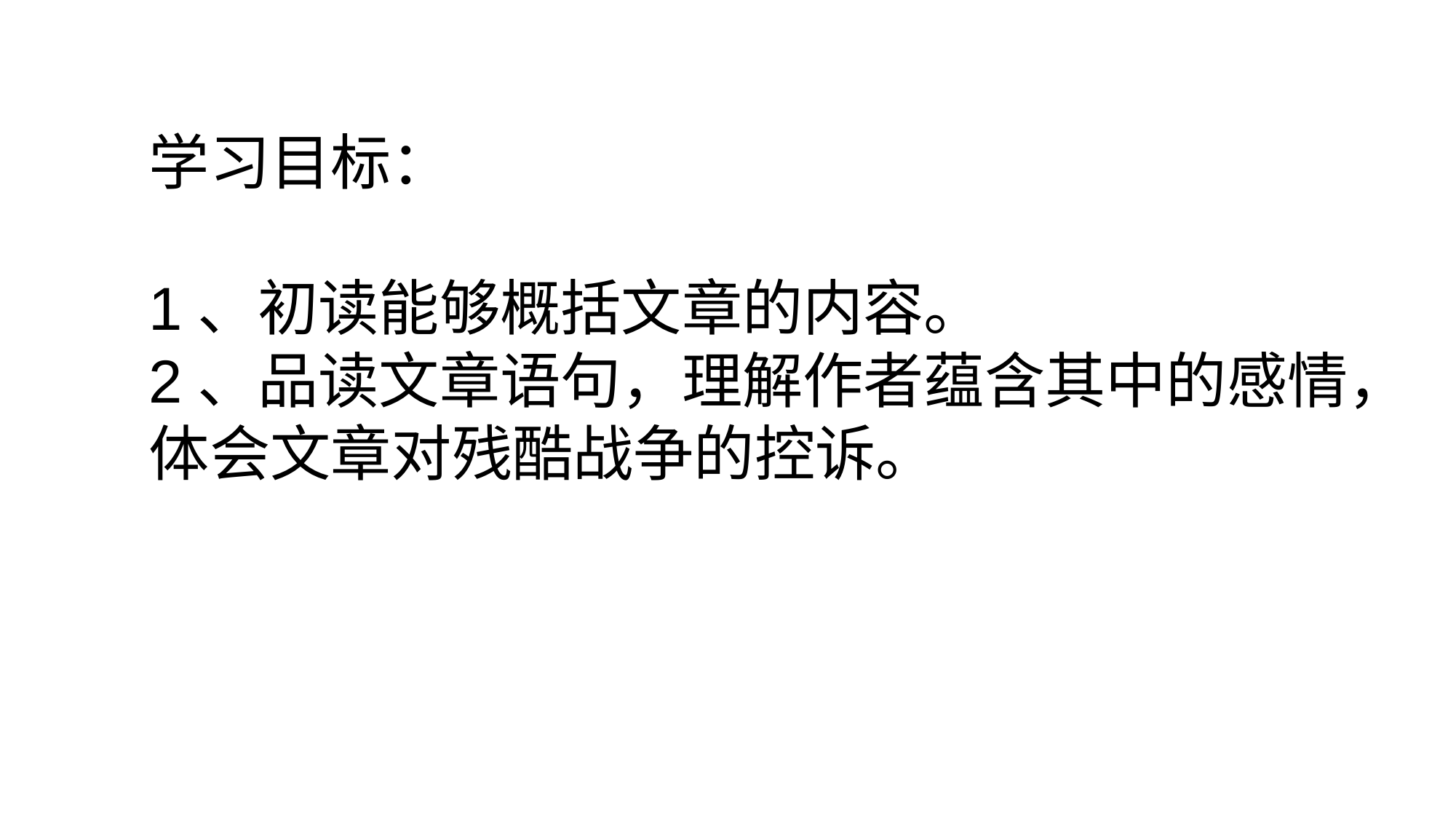

学习目标：

1、初读能够概括文章的内容。
2、品读文章语句，理解作者蕴含其中的感情， 体会文章对残酷战争的控诉。